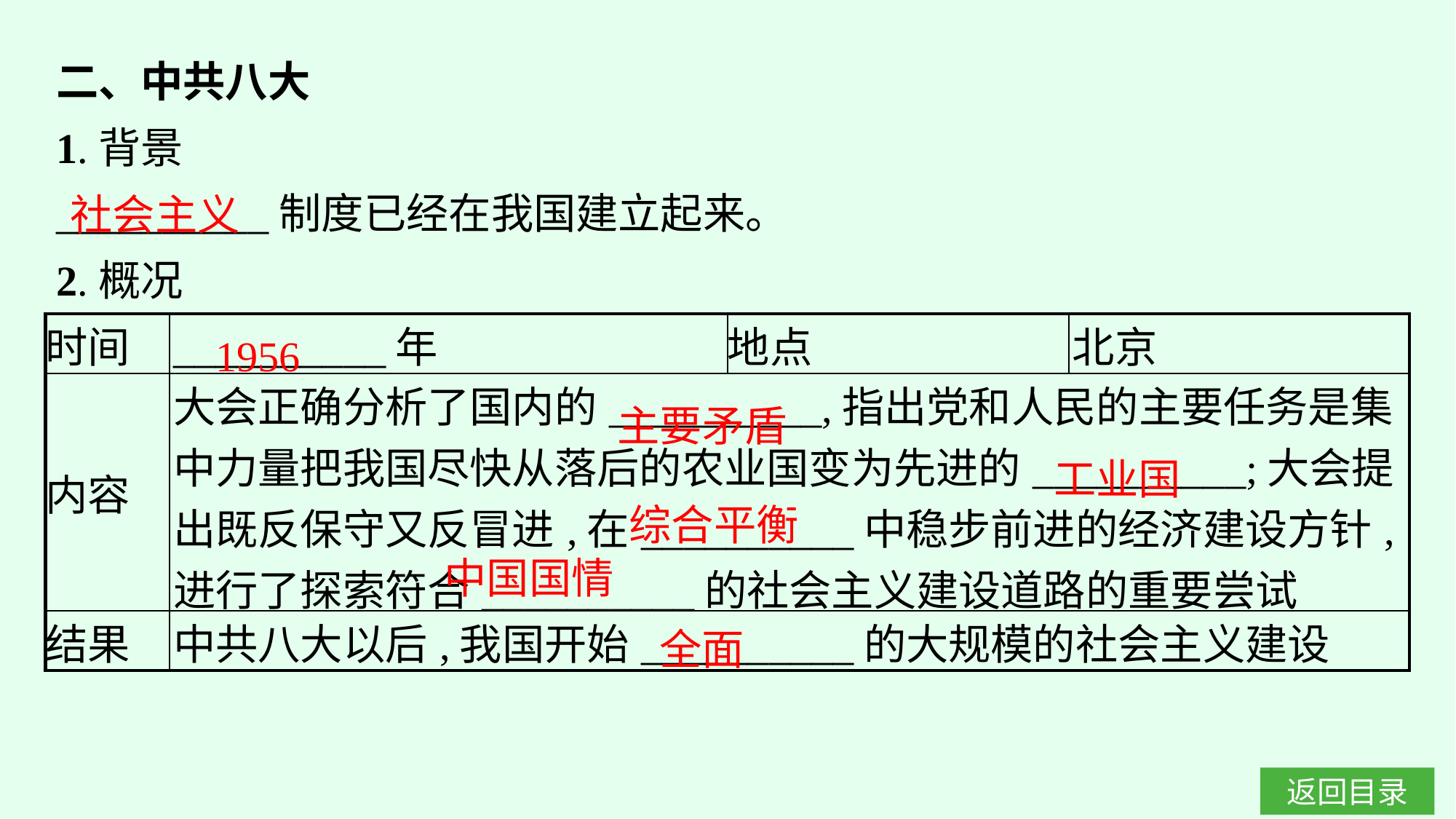

二、中共八大
1.背景
__________制度已经在我国建立起来。
2.概况
社会主义
1956
| 时间 | \_\_\_\_\_\_\_\_\_\_年 | 地点 | 北京 |
| --- | --- | --- | --- |
| 内容 | 大会正确分析了国内的\_\_\_\_\_\_\_\_\_\_,指出党和人民的主要任务是集中力量把我国尽快从落后的农业国变为先进的\_\_\_\_\_\_\_\_\_\_;大会提出既反保守又反冒进,在\_\_\_\_\_\_\_\_\_\_中稳步前进的经济建设方针,进行了探索符合\_\_\_\_\_\_\_\_\_\_的社会主义建设道路的重要尝试 |  |  |
| 结果 | 中共八大以后,我国开始\_\_\_\_\_\_\_\_\_\_的大规模的社会主义建设 |  |  |
主要矛盾
工业国
综合平衡
中国国情
全面